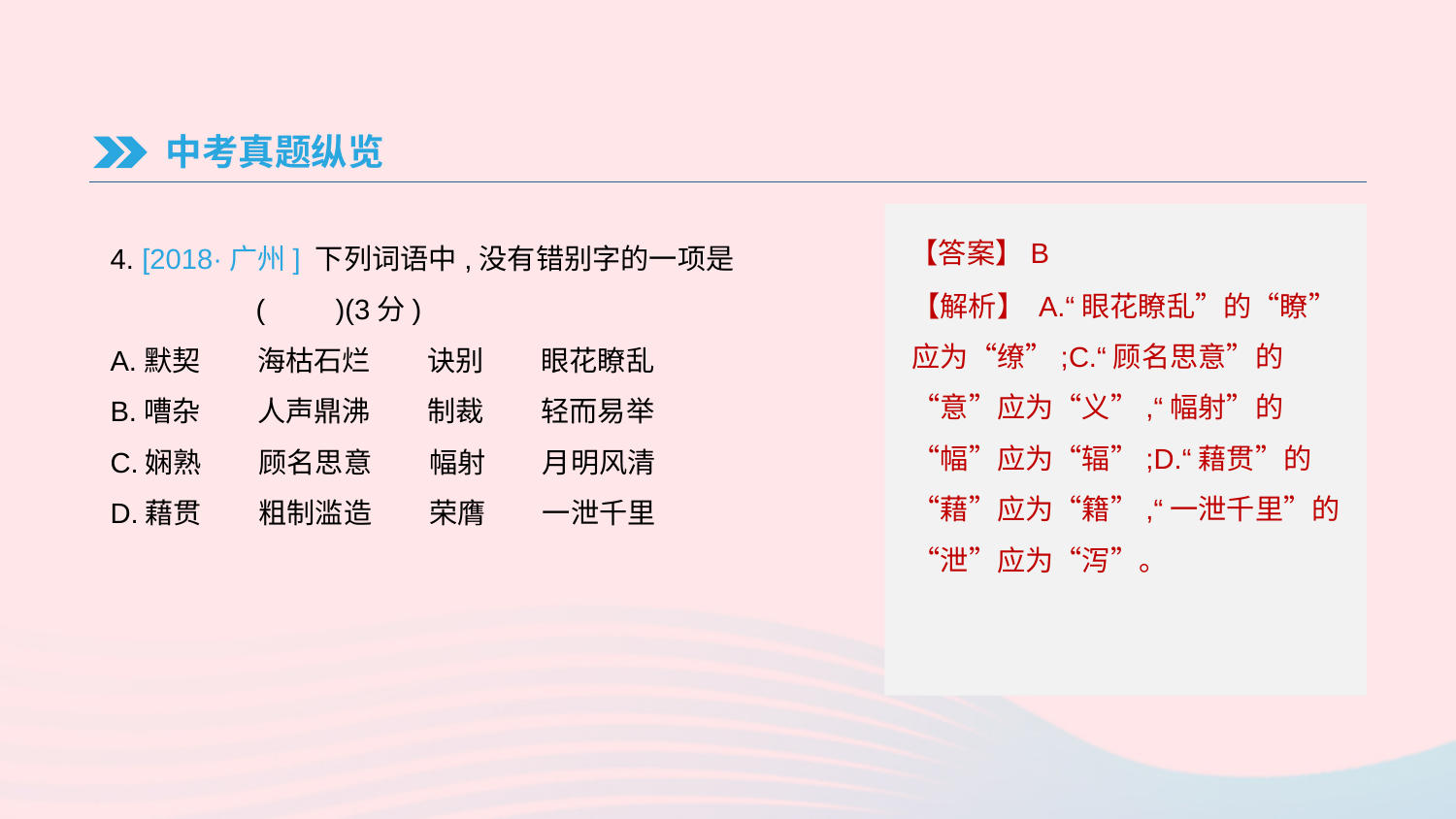

中考真题纵览

【答案】B
4. [2018·广州] 下列词语中,没有错别字的一项是	(　　)(3分)
A.默契　　海枯石烂　　诀别　　眼花瞭乱
B.嘈杂　　人声鼎沸　　制裁　　轻而易举
C.娴熟　　顾名思意　　幅射　　月明风清
D.藉贯　　粗制滥造　　荣膺　　一泄千里

【解析】 A.“眼花瞭乱”的“瞭”应为“缭”;C.“顾名思意”的“意”应为“义”,“幅射”的“幅”应为“辐”;D.“藉贯”的“藉”应为“籍”,“一泄千里”的“泄”应为“泻”。